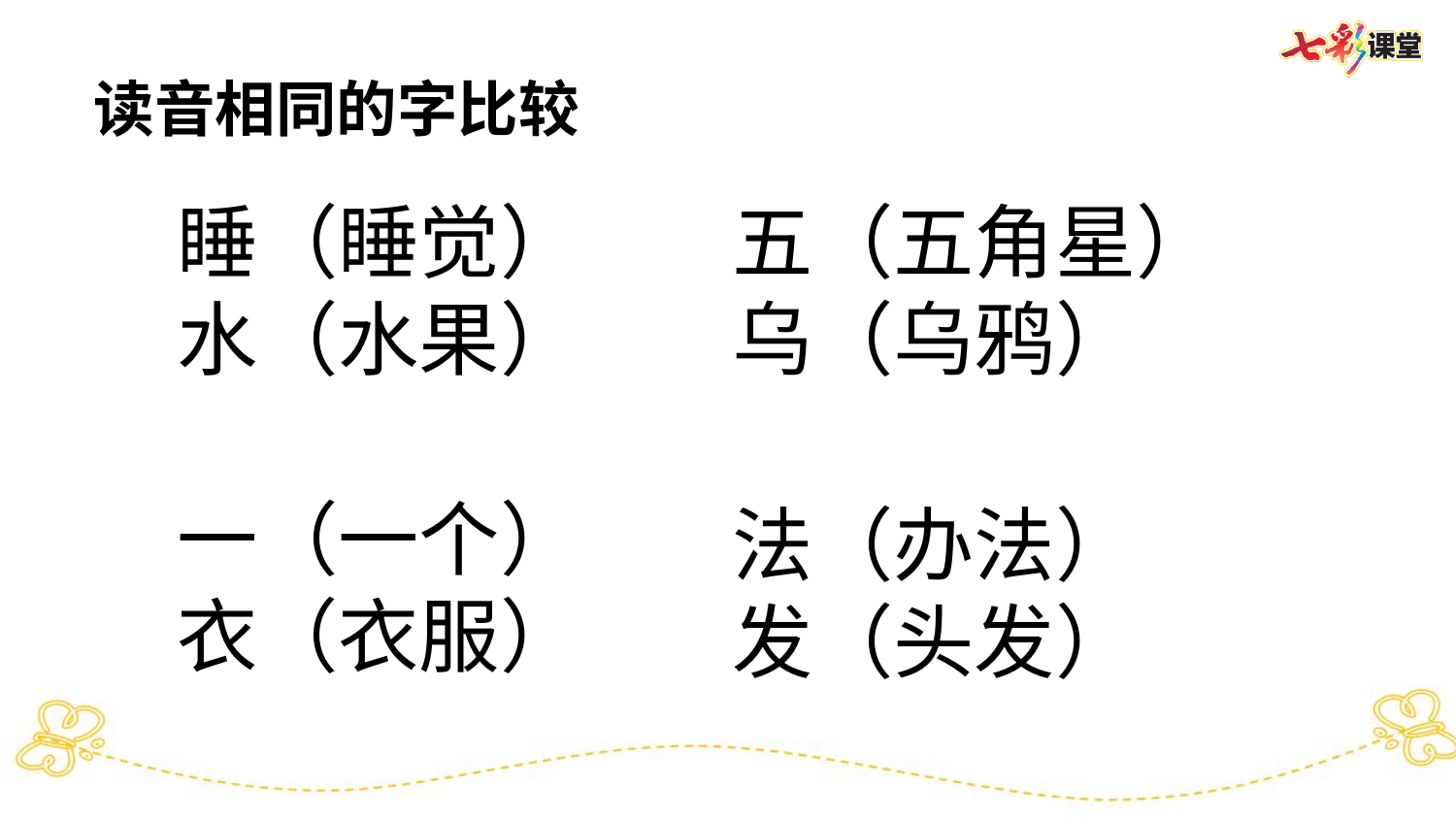

读音相同的字比较
睡（睡觉）
水（水果）

五（五角星）
乌（乌鸦）
一（一个）
衣（衣服）

法（办法）
发（头发）